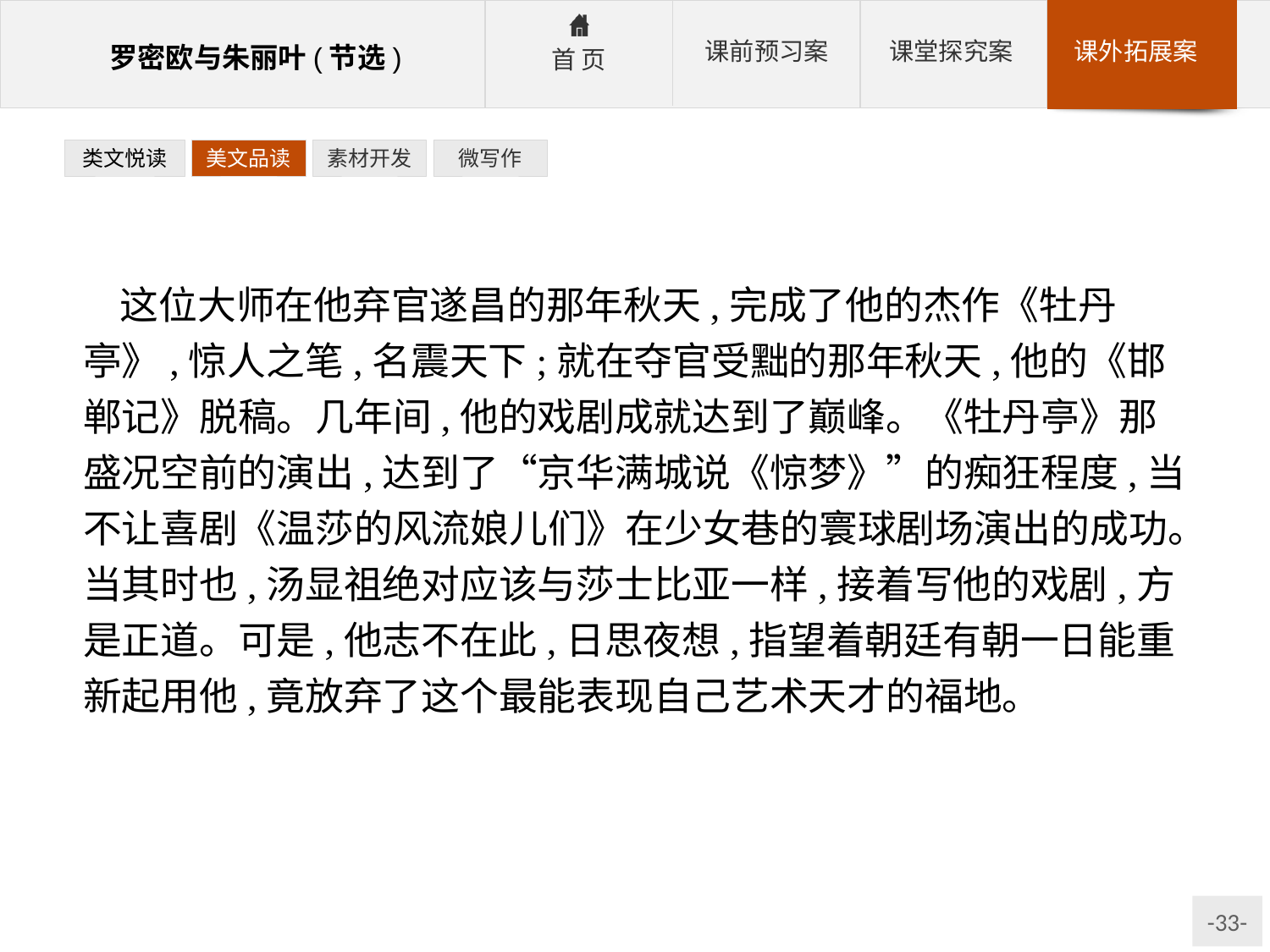

类文悦读
美文品读
素材开发
微写作
这位大师在他弃官遂昌的那年秋天,完成了他的杰作《牡丹亭》,惊人之笔,名震天下;就在夺官受黜的那年秋天,他的《邯郸记》脱稿。几年间,他的戏剧成就达到了巅峰。《牡丹亭》那盛况空前的演出,达到了“京华满城说《惊梦》”的痴狂程度,当不让喜剧《温莎的风流娘儿们》在少女巷的寰球剧场演出的成功。当其时也,汤显祖绝对应该与莎士比亚一样,接着写他的戏剧,方是正道。可是,他志不在此,日思夜想,指望着朝廷有朝一日能重新起用他,竟放弃了这个最能表现自己艺术天才的福地。